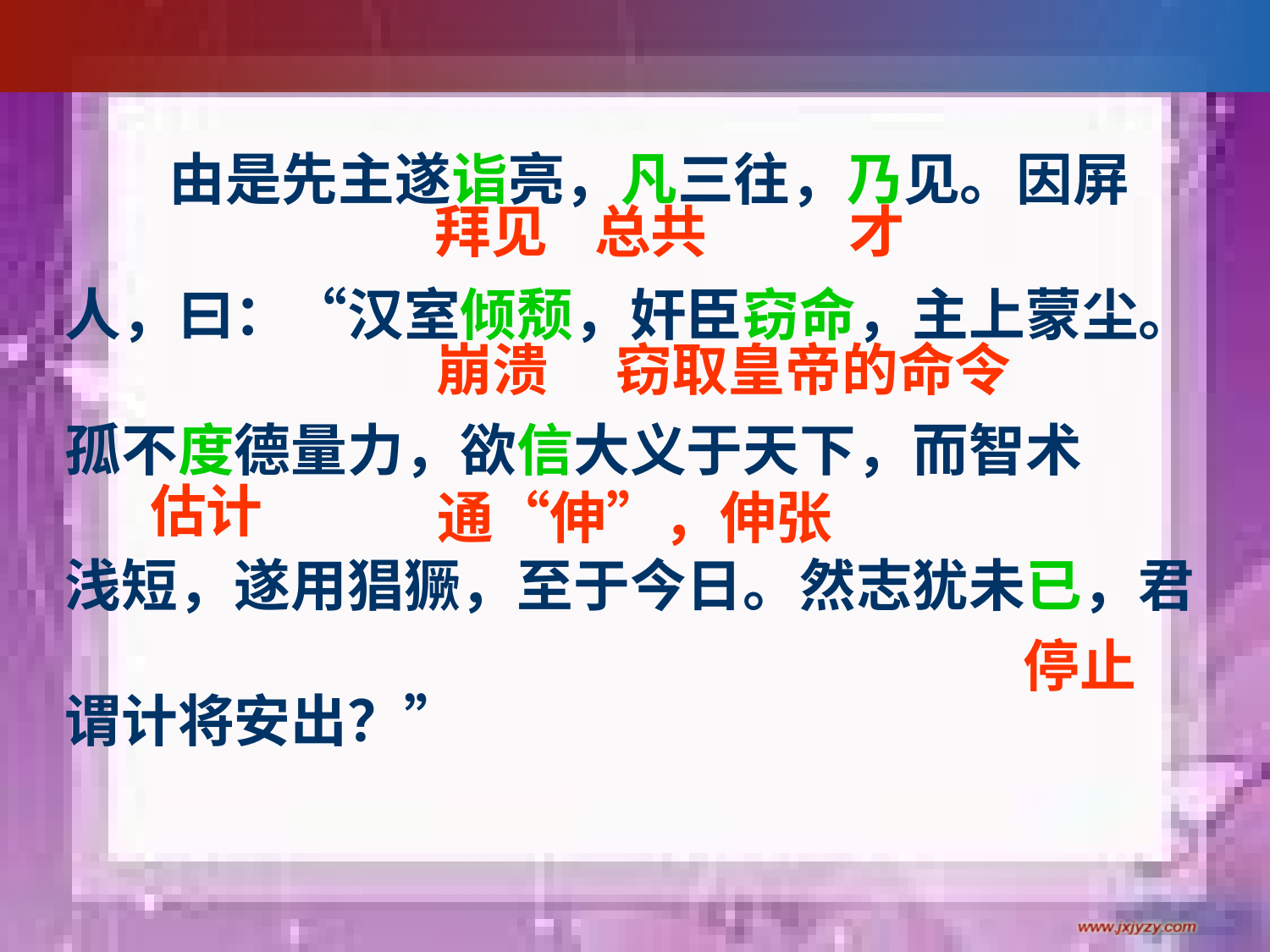

由是先主遂诣亮，凡三往，乃见。因屏

人，曰：“汉室倾颓，奸臣窃命，主上蒙尘。

孤不度德量力，欲信大义于天下，而智术

浅短，遂用猖獗，至于今日。然志犹未已，君

谓计将安出？”
拜见
总共
才
崩溃
窃取皇帝的命令
估计
通“伸”，伸张
 停止